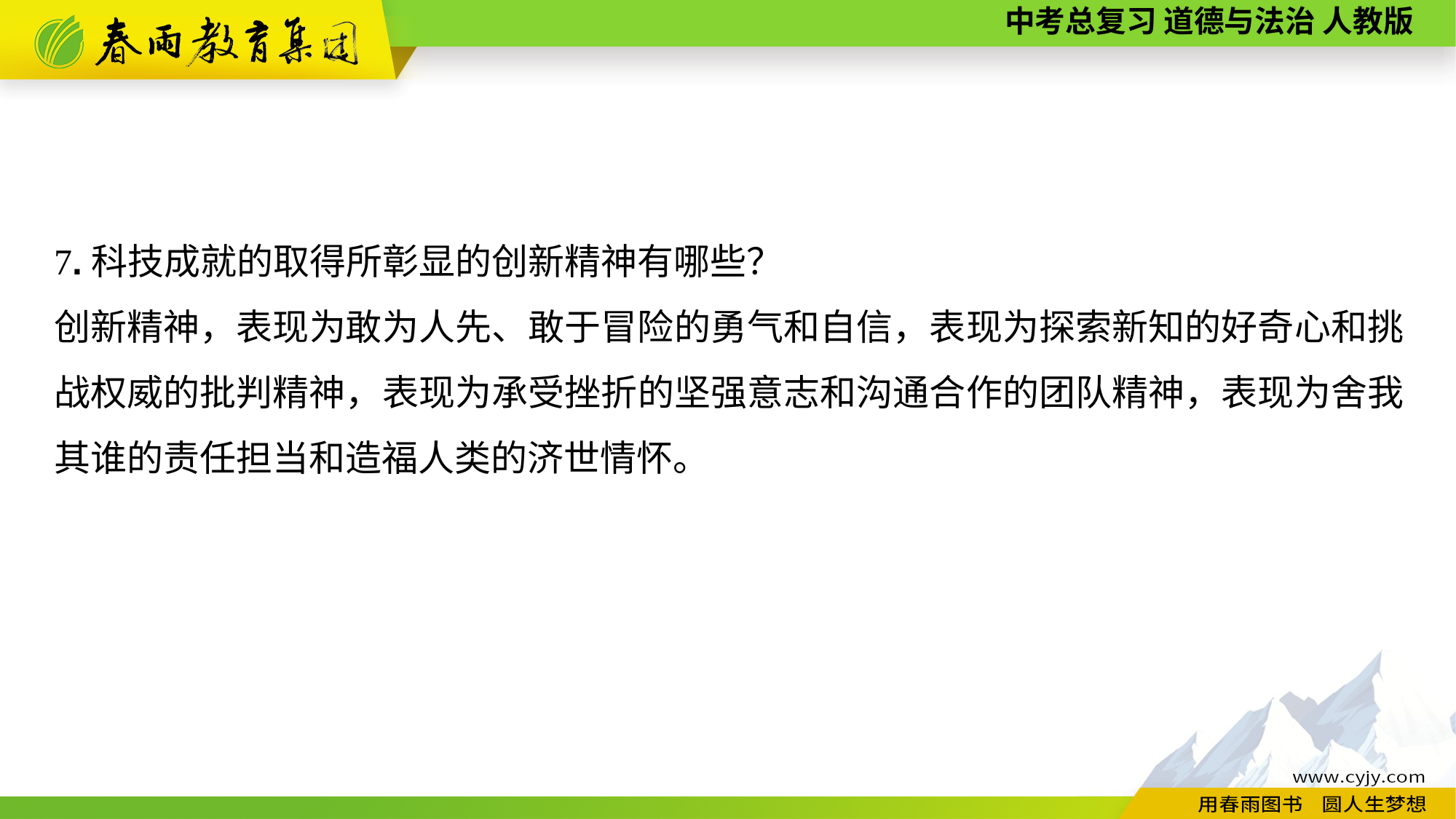

7.科技成就的取得所彰显的创新精神有哪些？
创新精神，表现为敢为人先、敢于冒险的勇气和自信，表现为探索新知的好奇心和挑战权威的批判精神，表现为承受挫折的坚强意志和沟通合作的团队精神，表现为舍我其谁的责任担当和造福人类的济世情怀。